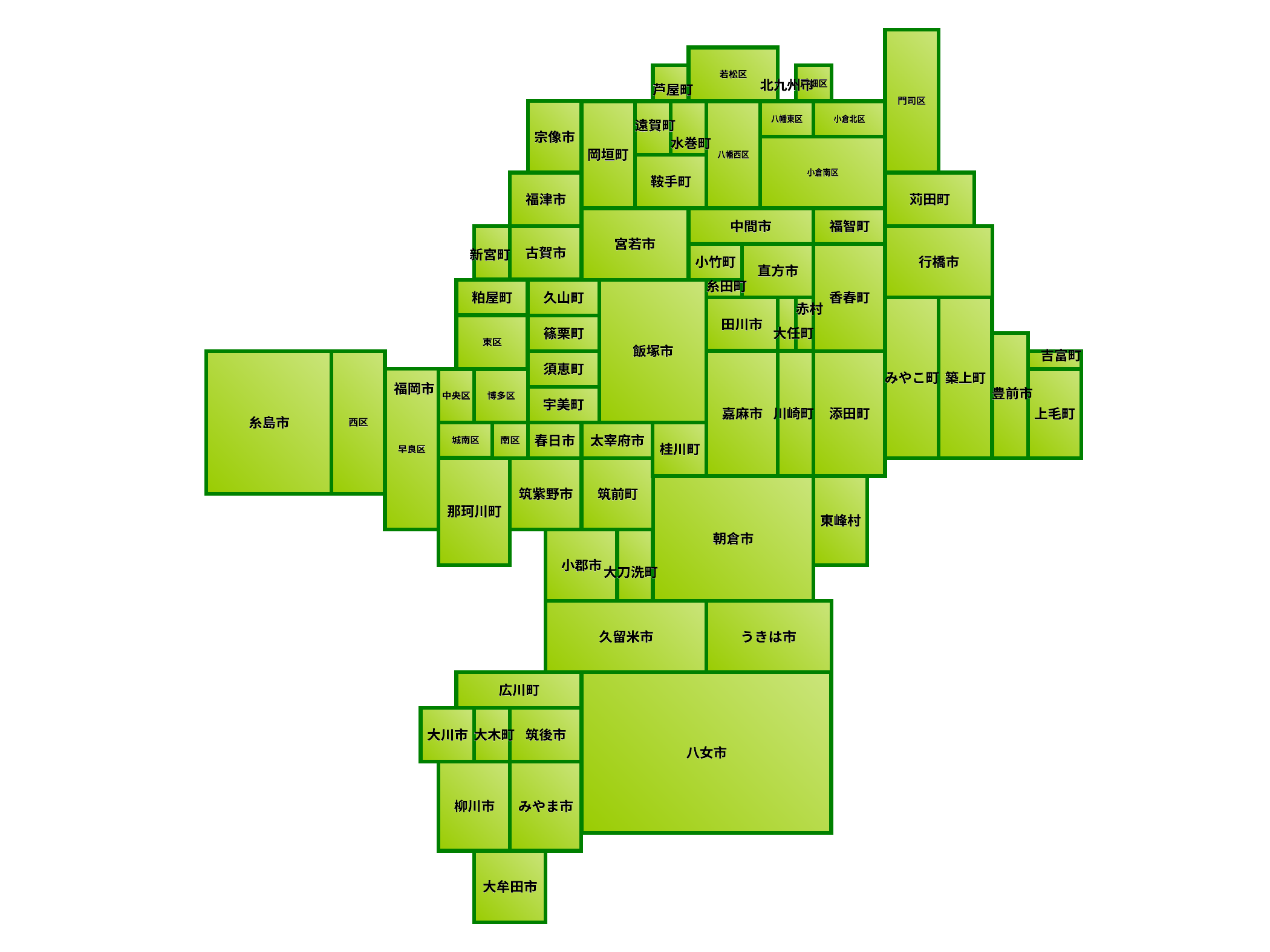

若松区
若松区
北九州市
北九州市
戸畑区
戸畑区
芦屋町
芦屋町
門司区
門司区
八幡東区
八幡東区
小倉北区
小倉北区
遠賀町
遠賀町
宗像市
宗像市
水巻町
水巻町
岡垣町
岡垣町
八幡西区
八幡西区
小倉南区
小倉南区
鞍手町
鞍手町
福津市
福津市
苅田町
苅田町
中間市
中間市
福智町
福智町
宮若市
宮若市
古賀市
古賀市
新宮町
新宮町
行橋市
行橋市
小竹町
小竹町
直方市
直方市
糸田町
糸田町
粕屋町
粕屋町
香春町
香春町
久山町
久山町
赤村
赤村
田川市
田川市
大任町
大任町
篠栗町
篠栗町
東区
東区
飯塚市
飯塚市
吉富町
吉富町
須恵町
須恵町
みやこ町
みやこ町
築上町
築上町
福岡市
福岡市
豊前市
豊前市
中央区
中央区
博多区
博多区
宇美町
宇美町
嘉麻市
嘉麻市
川崎町
川崎町
添田町
添田町
上毛町
上毛町
糸島市
糸島市
西区
西区
春日市
春日市
太宰府市
太宰府市
城南区
城南区
南区
南区
桂川町
桂川町
早良区
早良区
筑紫野市
筑紫野市
筑前町
筑前町
那珂川町
那珂川町
東峰村
東峰村
朝倉市
朝倉市
小郡市
小郡市
大刀洗町
大刀洗町
久留米市
久留米市
うきは市
うきは市
広川町
広川町
大川市
大川市
大木町
大木町
筑後市
筑後市
八女市
八女市
柳川市
柳川市
みやま市
みやま市
大牟田市
大牟田市